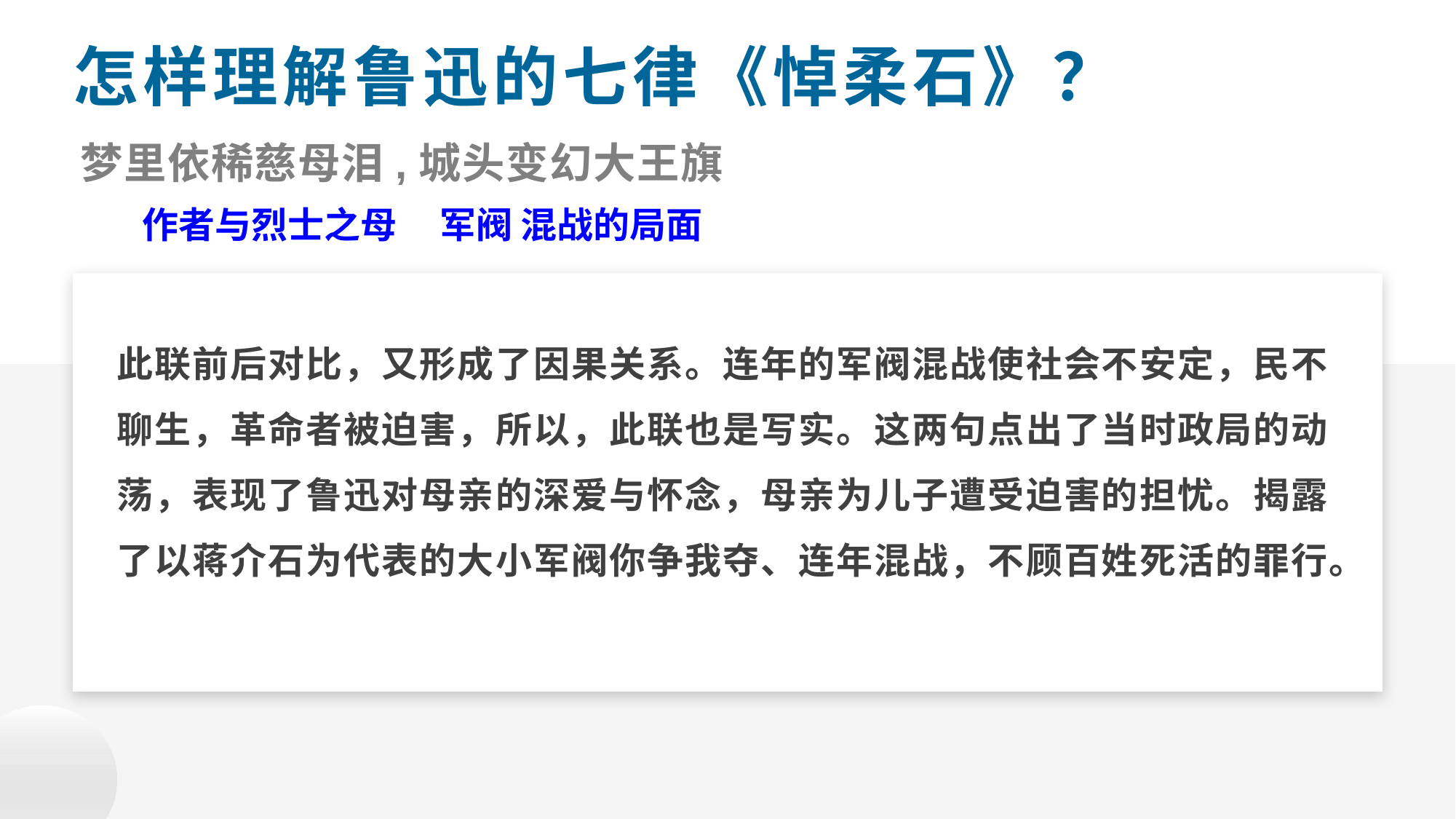

怎样理解鲁迅的七律《悼柔石》？
梦里依稀慈母泪,城头变幻大王旗
作者与烈士之母
军阀 混战的局面
2
此联前后对比，又形成了因果关系。连年的军阀混战使社会不安定，民不聊生，革命者被迫害，所以，此联也是写实。这两句点出了当时政局的动荡，表现了鲁迅对母亲的深爱与怀念，母亲为儿子遭受迫害的担忧。揭露了以蒋介石为代表的大小军阀你争我夺、连年混战，不顾百姓死活的罪行。